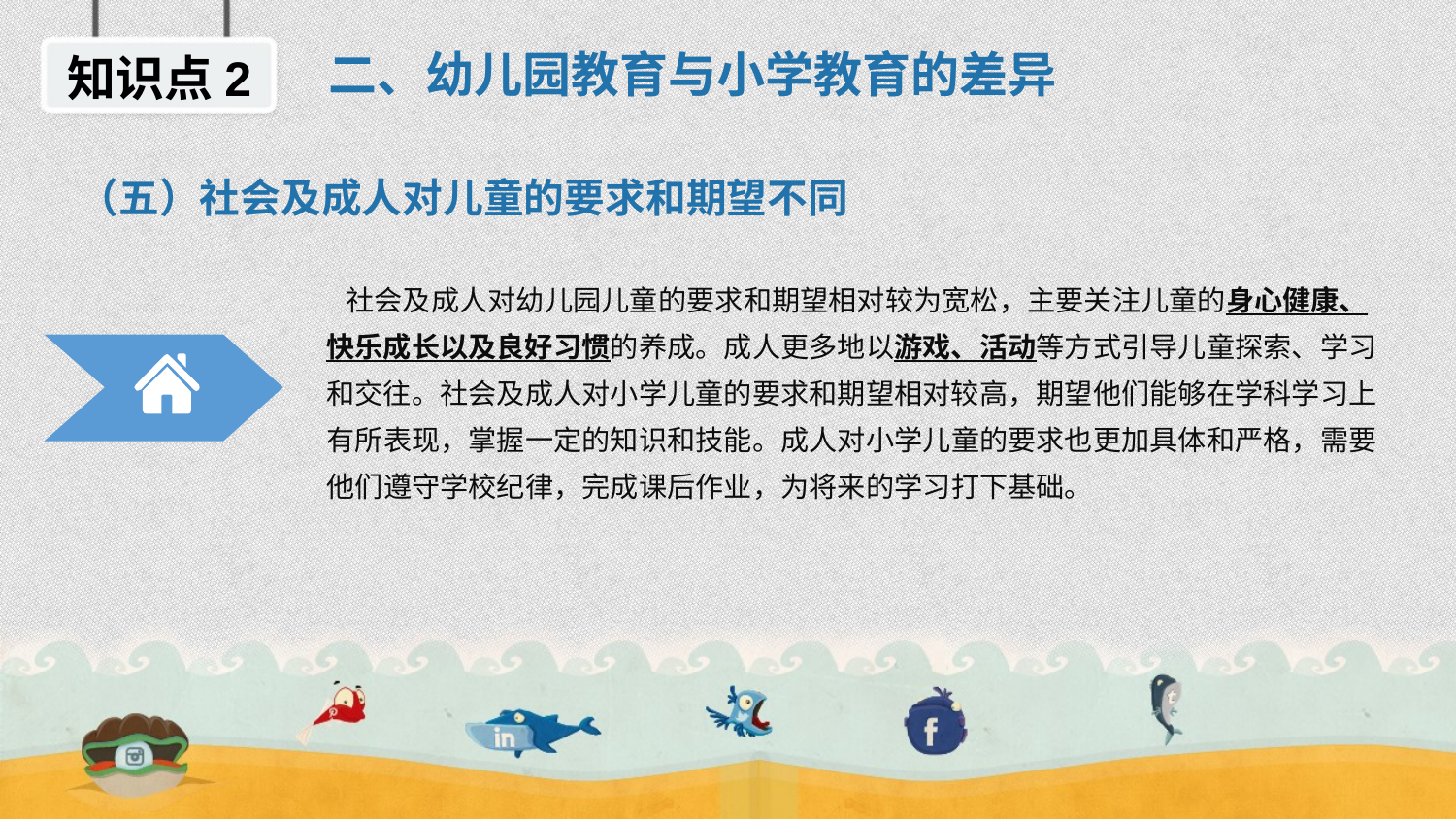

二、幼儿园教育与小学教育的差异
知识点2
（五）社会及成人对儿童的要求和期望不同
  社会及成人对幼儿园儿童的要求和期望相对较为宽松，主要关注儿童的身心健康、快乐成长以及良好习惯的养成。成人更多地以游戏、活动等方式引导儿童探索、学习和交往。社会及成人对小学儿童的要求和期望相对较高，期望他们能够在学科学习上有所表现，掌握一定的知识和技能。成人对小学儿童的要求也更加具体和严格，需要他们遵守学校纪律，完成课后作业，为将来的学习打下基础。